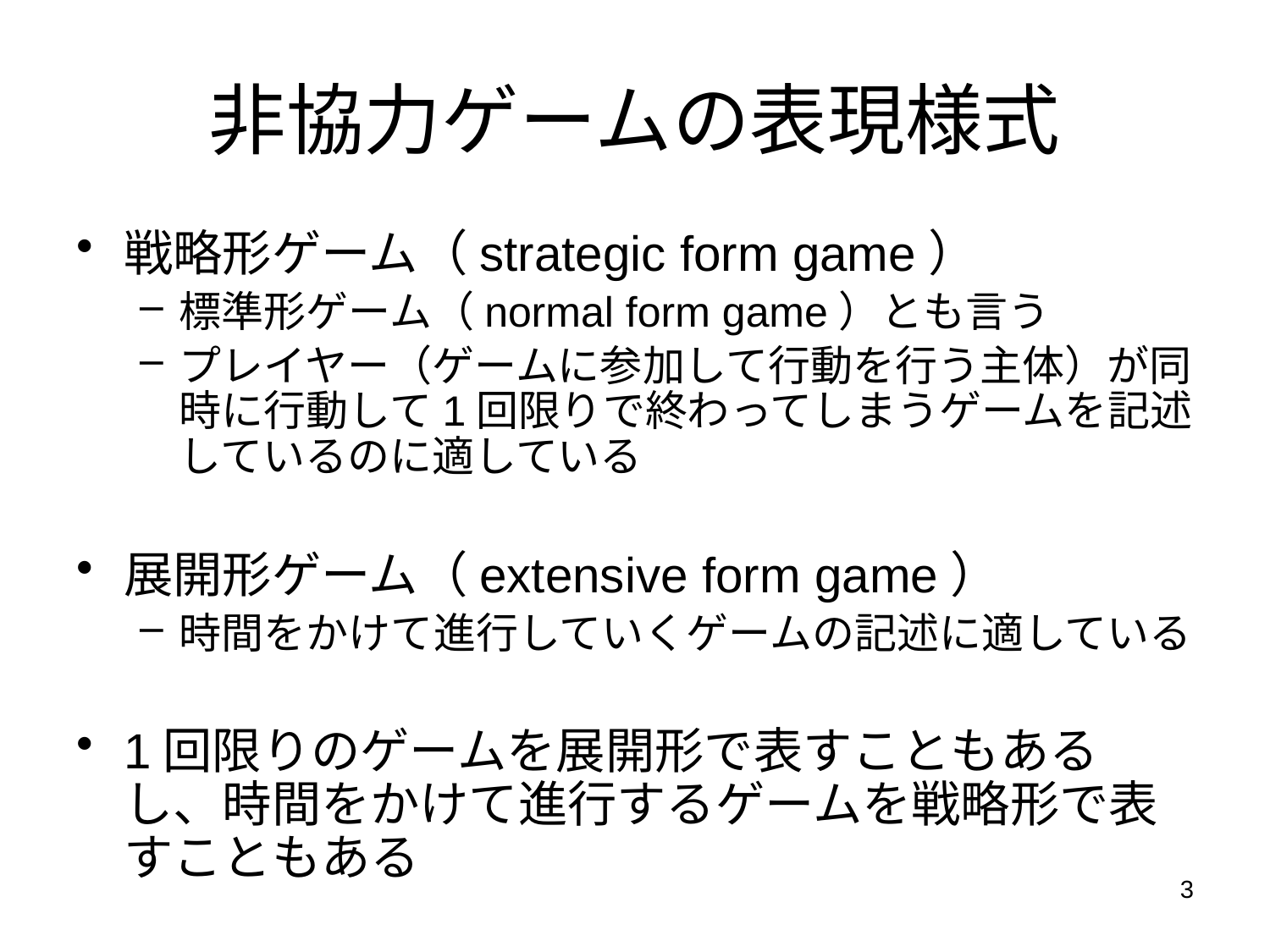

# 非協力ゲームの表現様式
戦略形ゲーム（strategic form game）
標準形ゲーム（normal form game）とも言う
プレイヤー（ゲームに参加して行動を行う主体）が同時に行動して1回限りで終わってしまうゲームを記述しているのに適している

展開形ゲーム（extensive form game）
時間をかけて進行していくゲームの記述に適している

1回限りのゲームを展開形で表すこともあるし、時間をかけて進行するゲームを戦略形で表すこともある
3